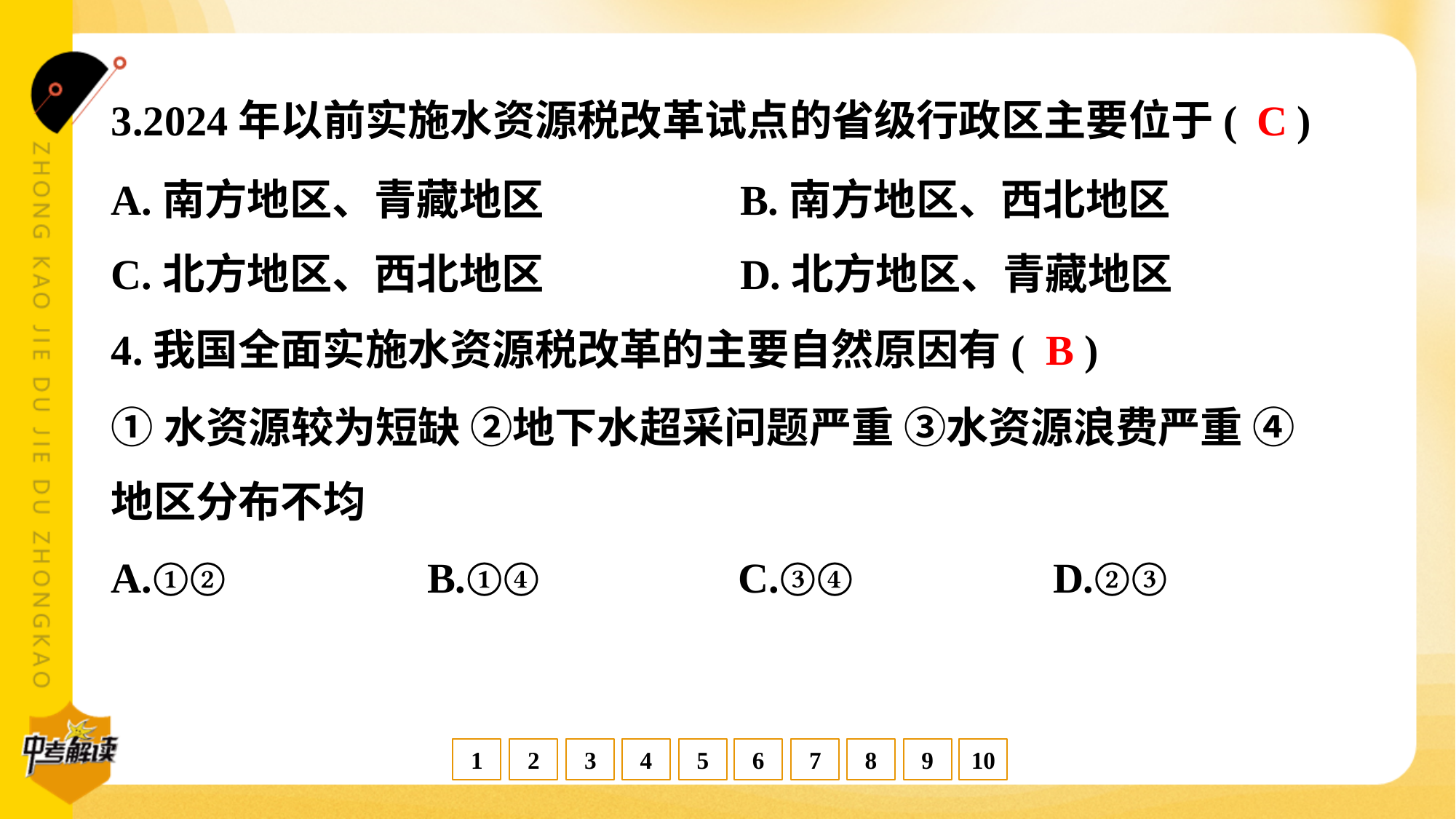

C
3.2024年以前实施水资源税改革试点的省级行政区主要位于(     )
A.南方地区、青藏地区	B.南方地区、西北地区
C.北方地区、西北地区	D.北方地区、青藏地区
B
4.我国全面实施水资源税改革的主要自然原因有(     )
①水资源较为短缺 ②地下水超采问题严重 ③水资源浪费严重 ④
地区分布不均
A.①②	B.①④	C.③④	D.②③